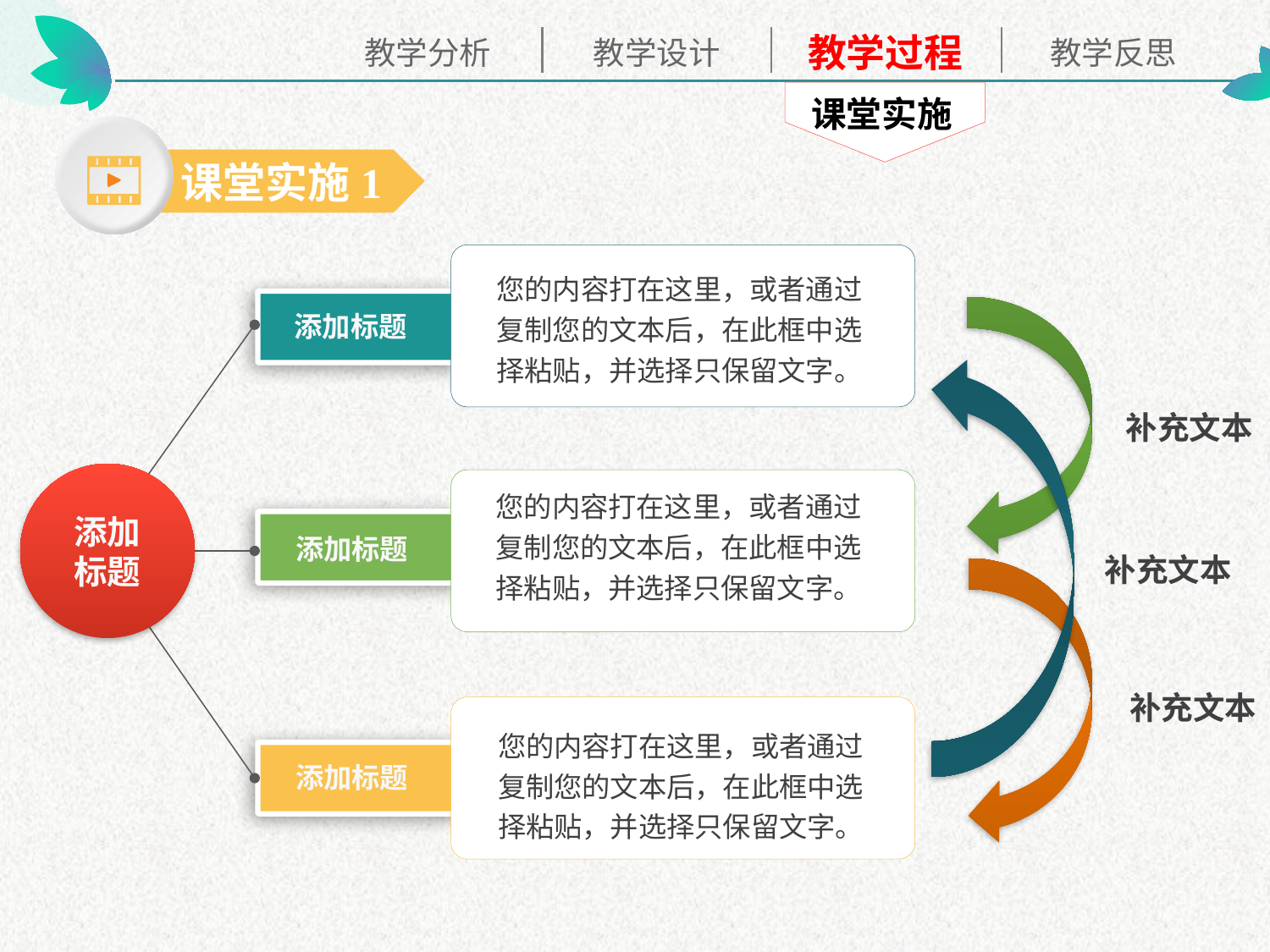

课堂实施

课堂实施1

您的内容打在这里，或者通过复制您的文本后，在此框中选择粘贴，并选择只保留文字。

添加标题

补充文本
添加
标题

您的内容打在这里，或者通过复制您的文本后，在此框中选择粘贴，并选择只保留文字。

添加标题
补充文本

补充文本

您的内容打在这里，或者通过复制您的文本后，在此框中选择粘贴，并选择只保留文字。

添加标题